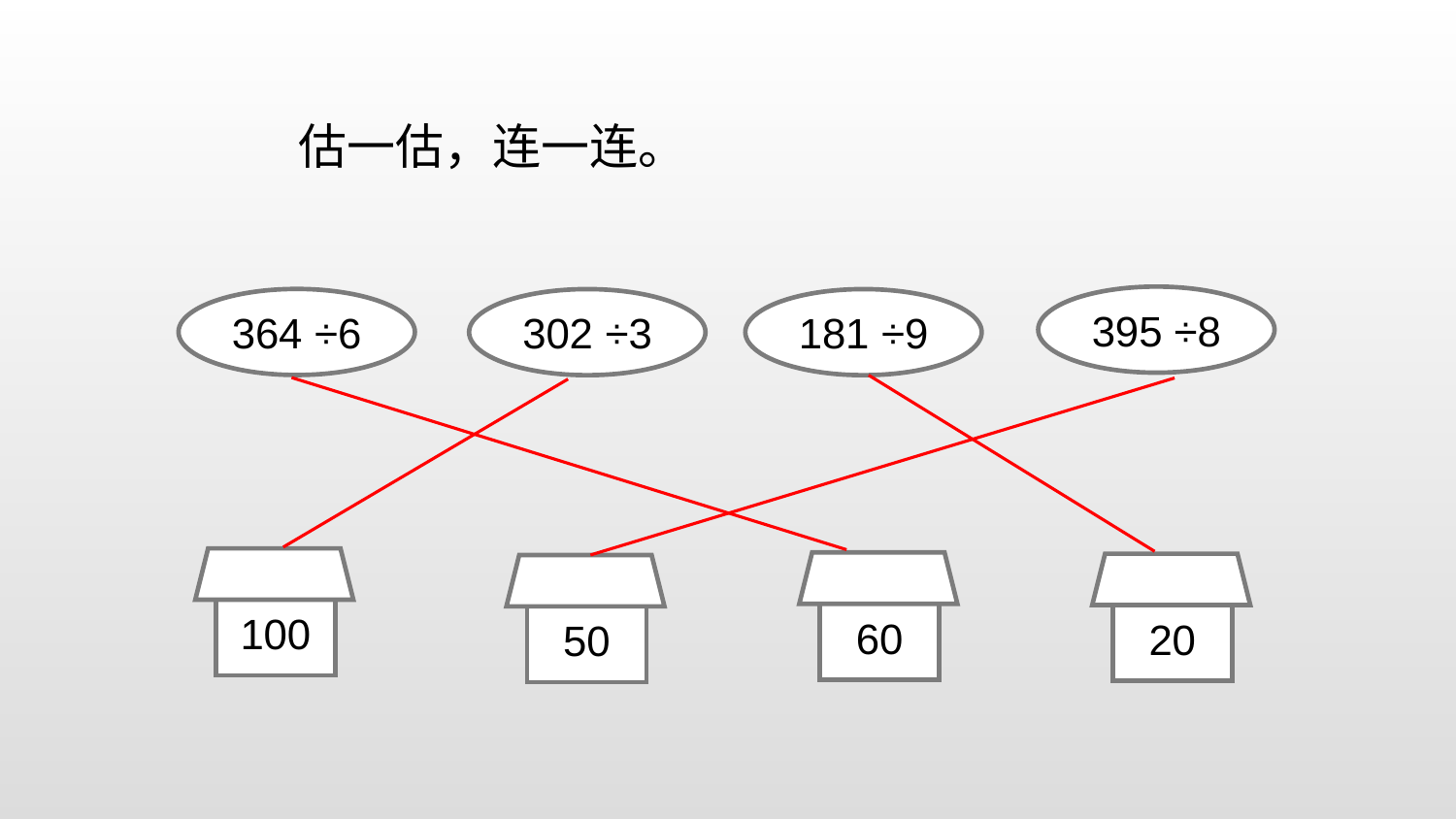

估一估，连一连。
395 ÷8
364 ÷6
302 ÷3
181 ÷9

100

60

20

50